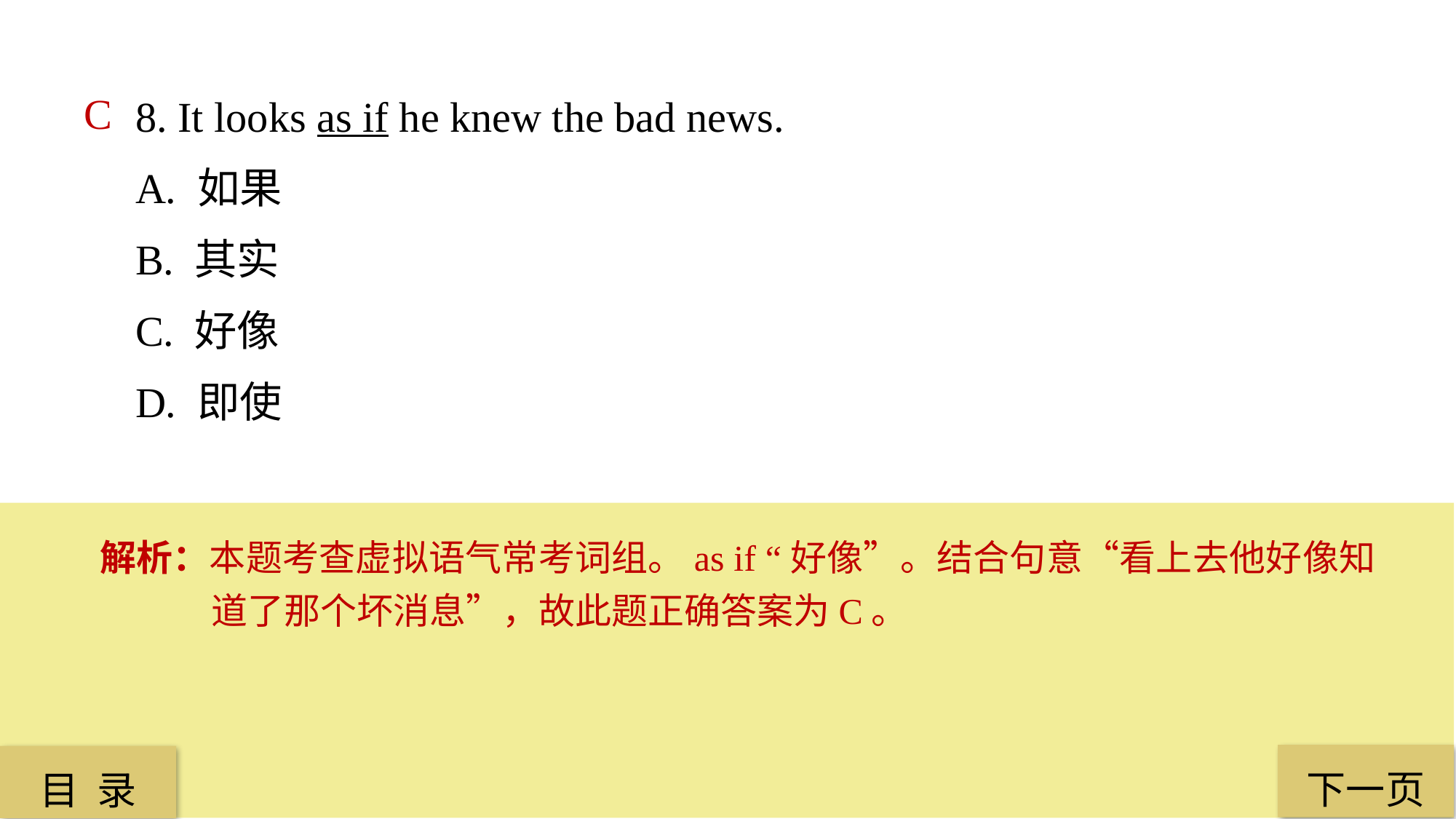

8. It looks as if he knew the bad news.
A. 如果
B. 其实
C. 好像
D. 即使
C
解析：本题考查虚拟语气常考词组。as if “好像”。结合句意“看上去他好像知道了那个坏消息”，故此题正确答案为C。